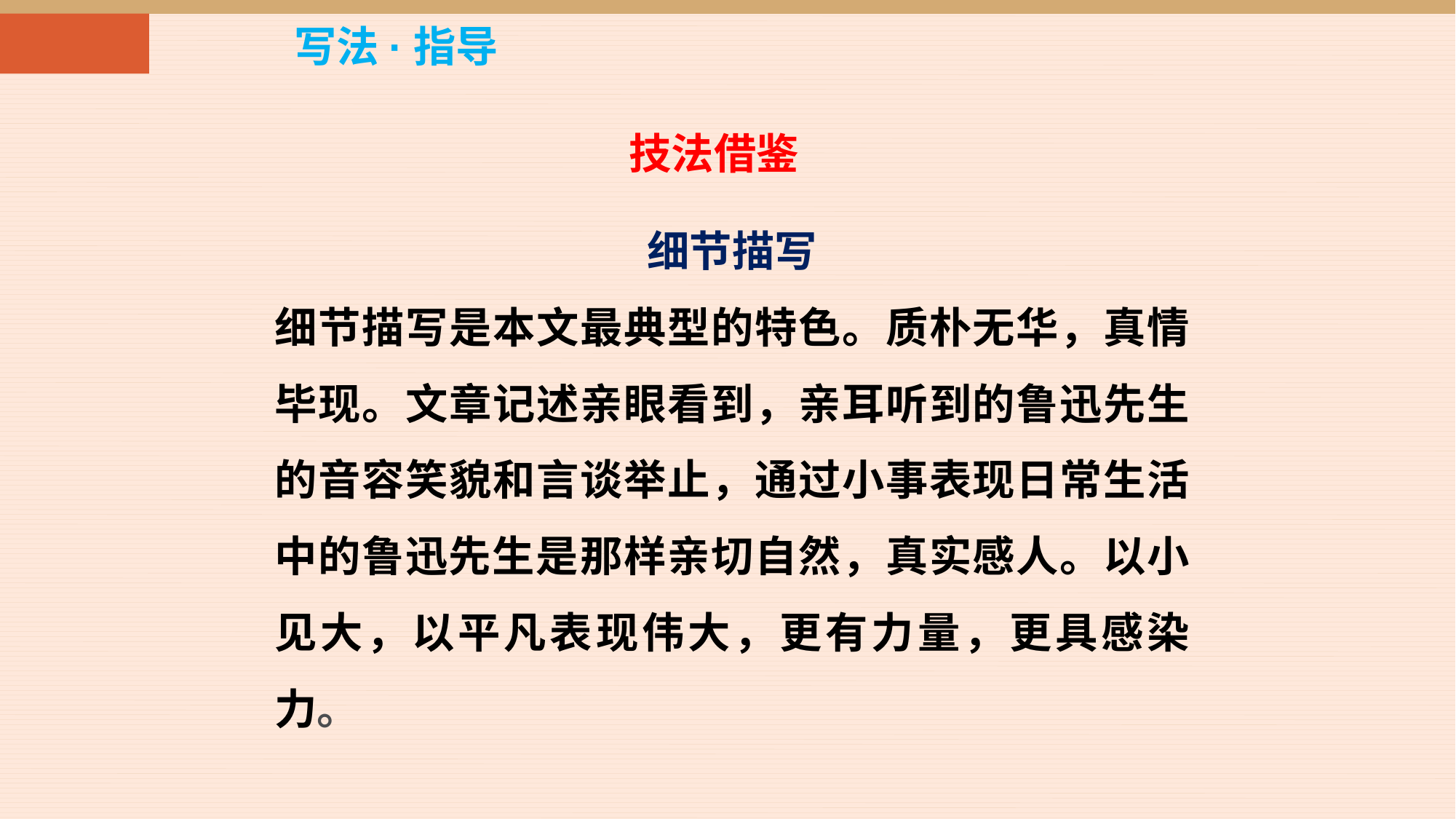

写法·指导
技法借鉴
细节描写
细节描写是本文最典型的特色。质朴无华，真情毕现。文章记述亲眼看到，亲耳听到的鲁迅先生的音容笑貌和言谈举止，通过小事表现日常生活中的鲁迅先生是那样亲切自然，真实感人。以小见大，以平凡表现伟大，更有力量，更具感染力。